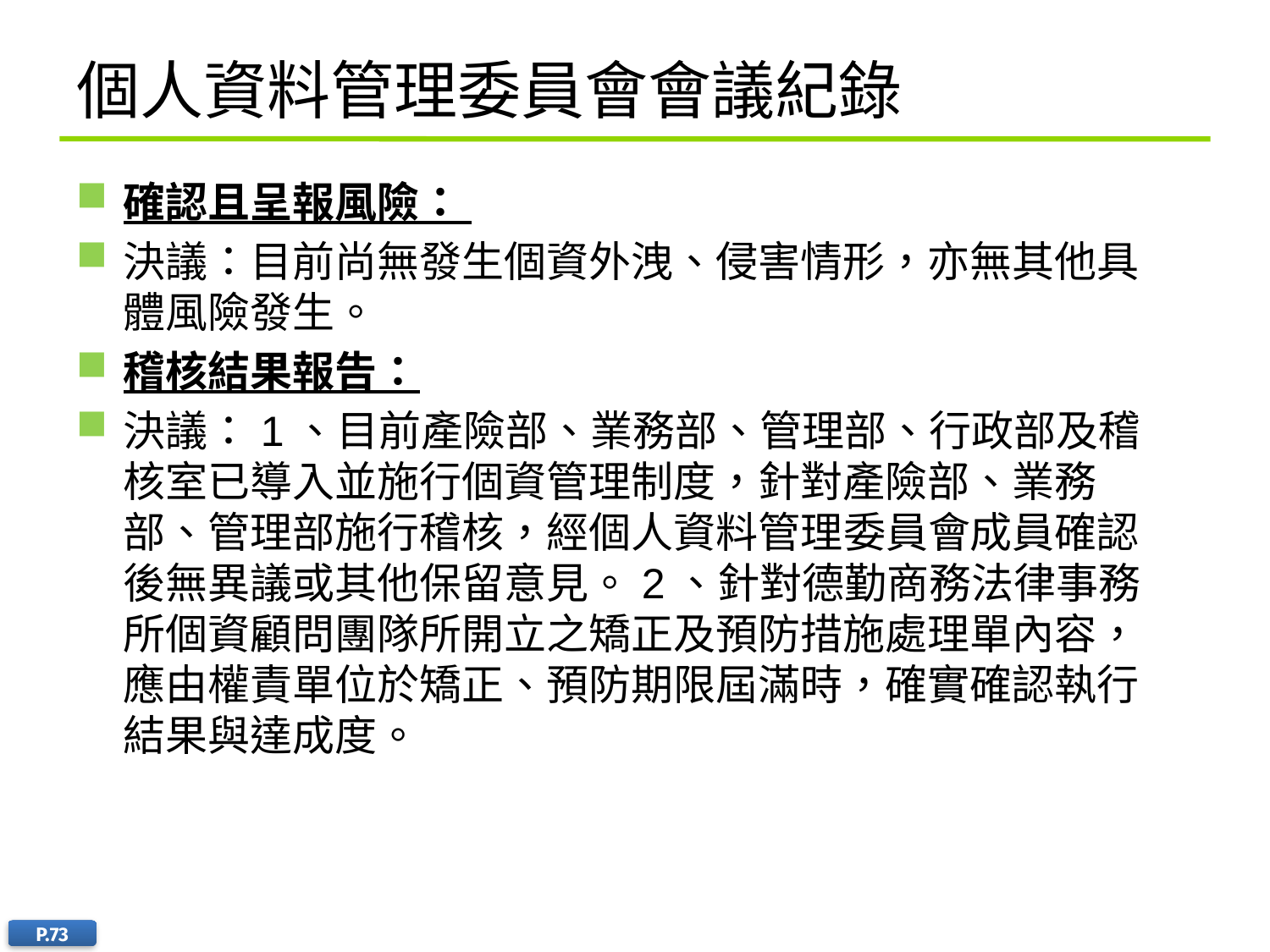

# 個人資料管理委員會會議紀錄
確認且呈報風險：
決議：目前尚無發生個資外洩、侵害情形，亦無其他具體風險發生。
稽核結果報告：
決議：1、目前產險部、業務部、管理部、行政部及稽核室已導入並施行個資管理制度，針對產險部、業務部、管理部施行稽核，經個人資料管理委員會成員確認後無異議或其他保留意見。2、針對德勤商務法律事務所個資顧問團隊所開立之矯正及預防措施處理單內容，應由權責單位於矯正、預防期限屆滿時，確實確認執行結果與達成度。